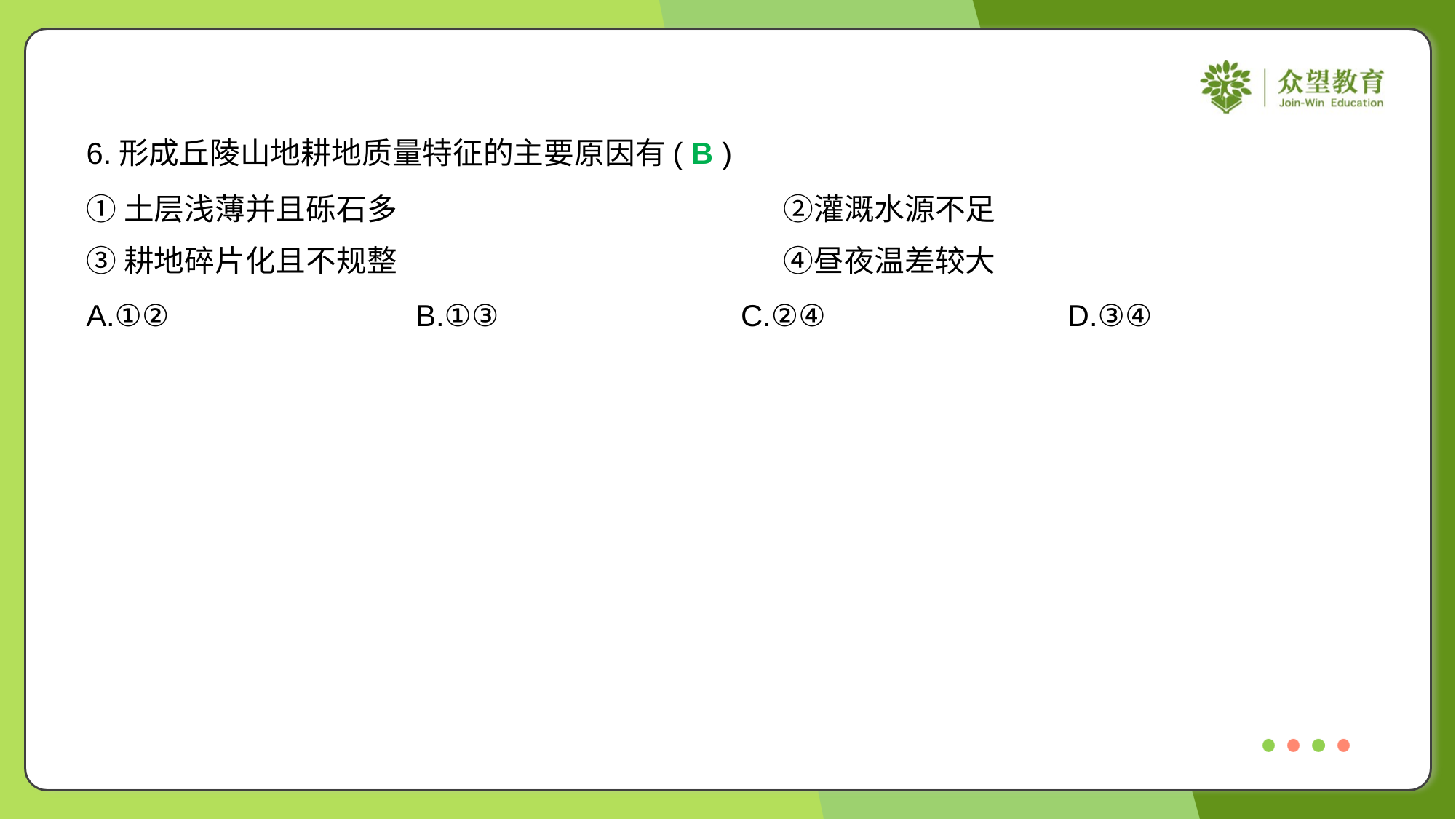

6.形成丘陵山地耕地质量特征的主要原因有(     )
B
①土层浅薄并且砾石多	②灌溉水源不足
③耕地碎片化且不规整	④昼夜温差较大
A.①②	B.①③	C.②④	D.③④